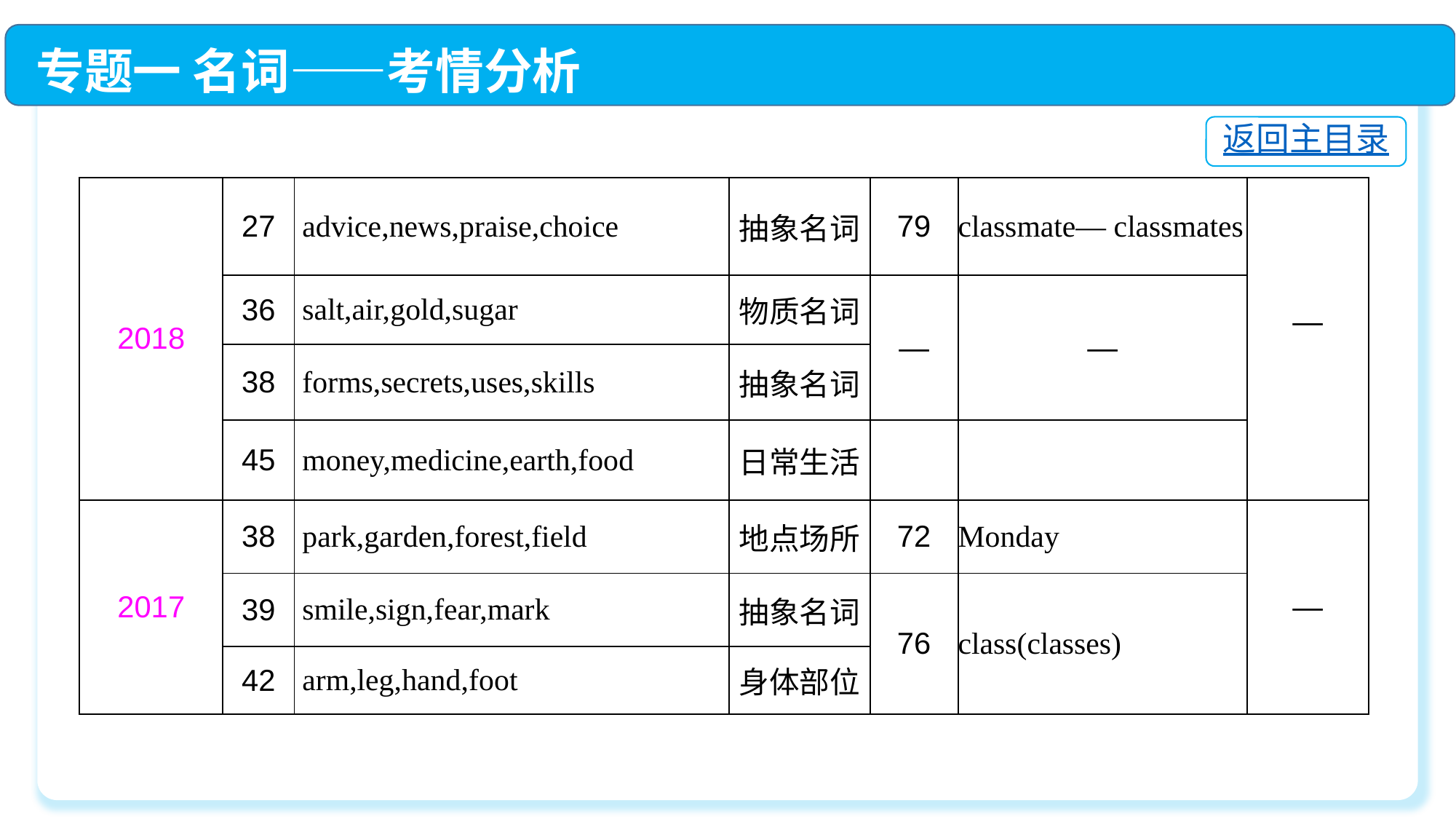

专题一 名词——考情分析

返回主目录
| 2018 | 27 | advice,news,praise,choice | 抽象名词 | 79 | classmate— classmates | — |
| --- | --- | --- | --- | --- | --- | --- |
|  | 36 | salt,air,gold,sugar | 物质名词 | — | — |  |
|  | 38 | forms,secrets,uses,skills | 抽象名词 |  |  |  |
|  | 45 | money,medicine,earth,food | 日常生活 |  |  |  |
| 2017 | 38 | park,garden,forest,field | 地点场所 | 72 | Monday | — |
|  | 39 | smile,sign,fear,mark | 抽象名词 | 76 | class(classes) |  |
|  | 42 | arm,leg,hand,foot | 身体部位 |  |  |  |